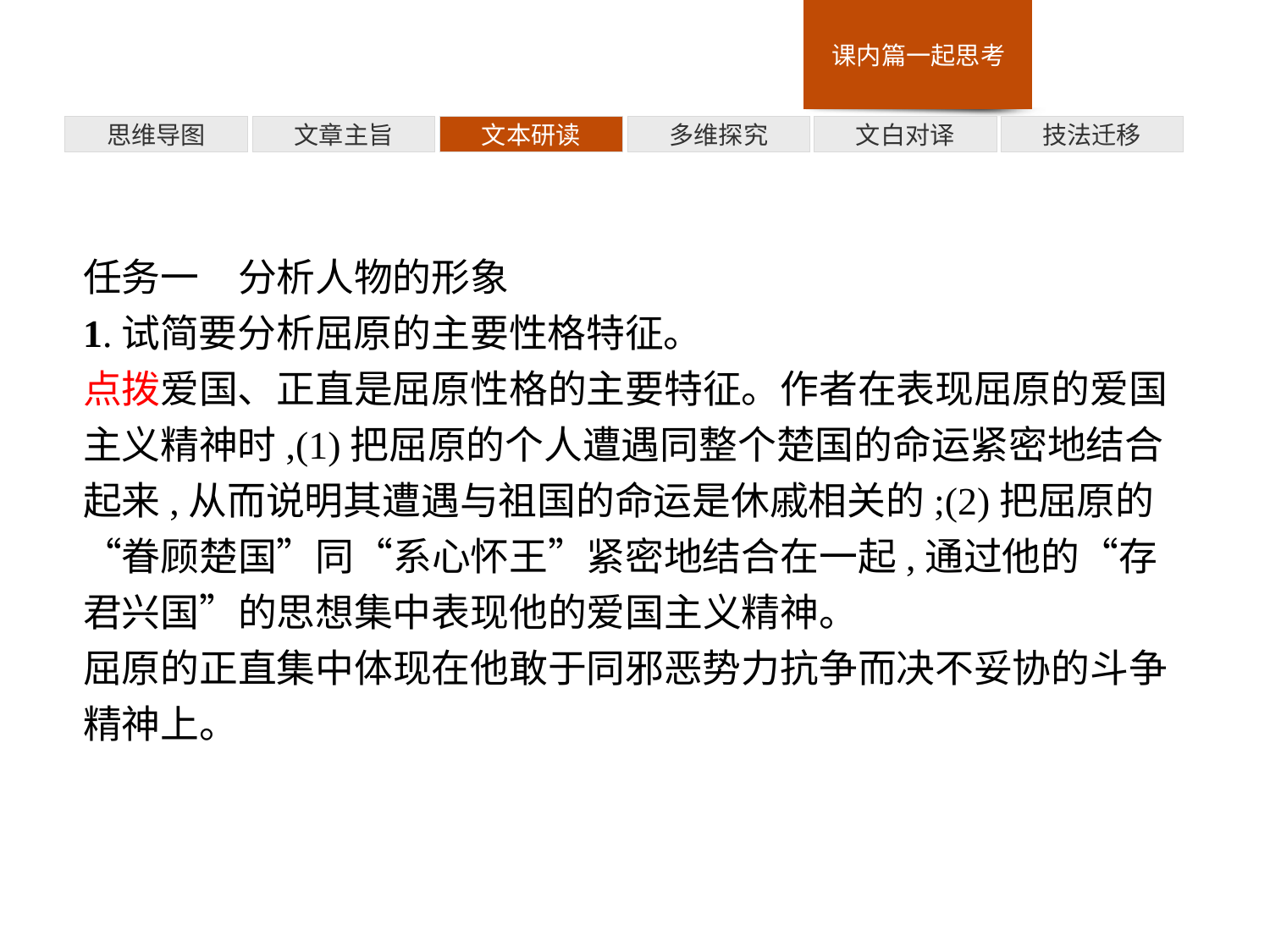

多维探究
思维导图
文章主旨
文本研读
文白对译
技法迁移
任务一　分析人物的形象
1.试简要分析屈原的主要性格特征。
点拨爱国、正直是屈原性格的主要特征。作者在表现屈原的爱国主义精神时,(1)把屈原的个人遭遇同整个楚国的命运紧密地结合起来,从而说明其遭遇与祖国的命运是休戚相关的;(2)把屈原的“眷顾楚国”同“系心怀王”紧密地结合在一起,通过他的“存君兴国”的思想集中表现他的爱国主义精神。
屈原的正直集中体现在他敢于同邪恶势力抗争而决不妥协的斗争精神上。